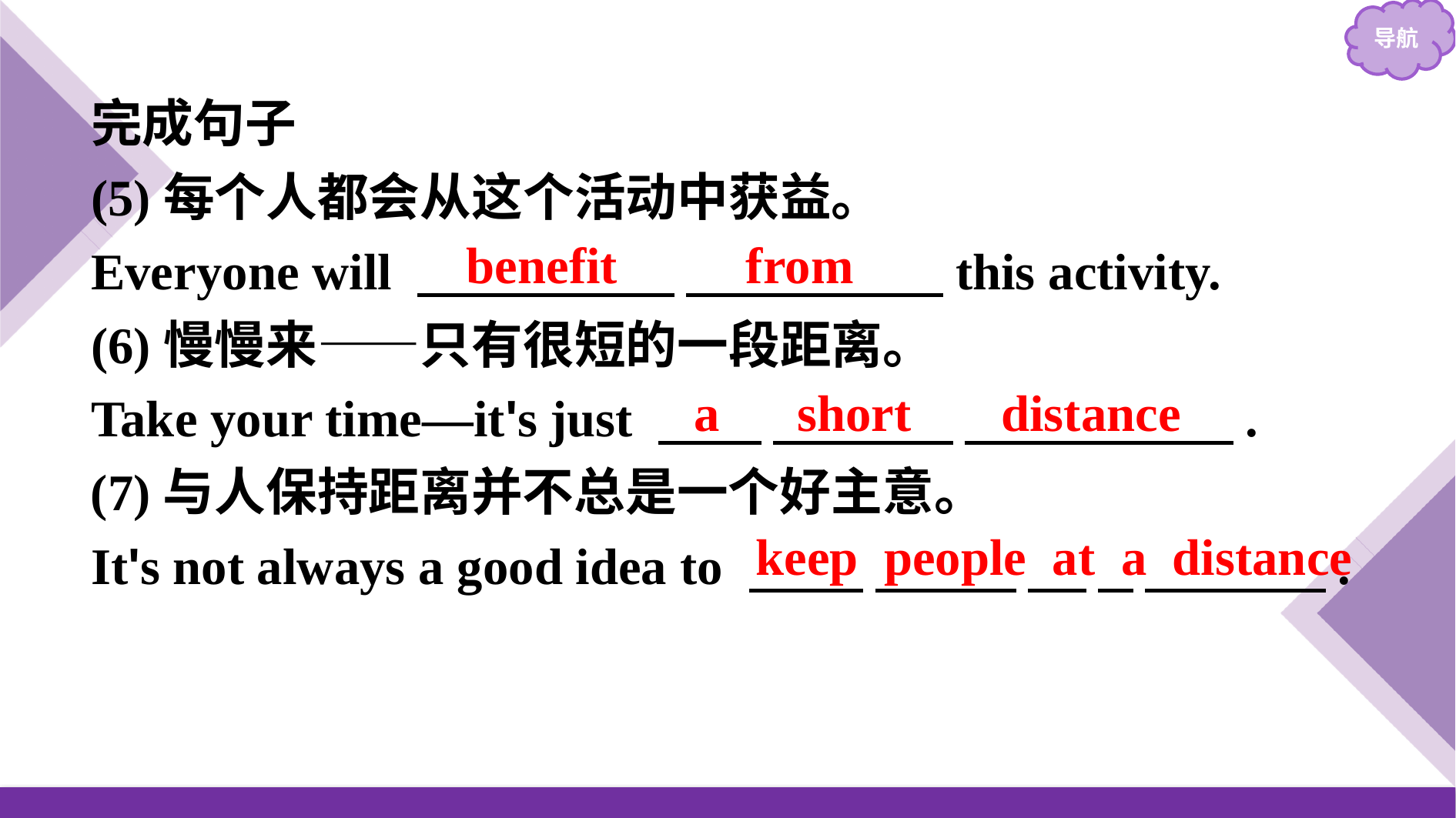

完成句子
(5)每个人都会从这个活动中获益。
Everyone will 　　　　　 　　　　　this activity.
(6)慢慢来——只有很短的一段距离。
Take your time—it's just 　　 　　　  　　　　 　.
(7)与人保持距离并不总是一个好主意。
It's not always a good idea to 　　                                    　.
benefit          from
a      short       distance
keep  people  at  a  distance